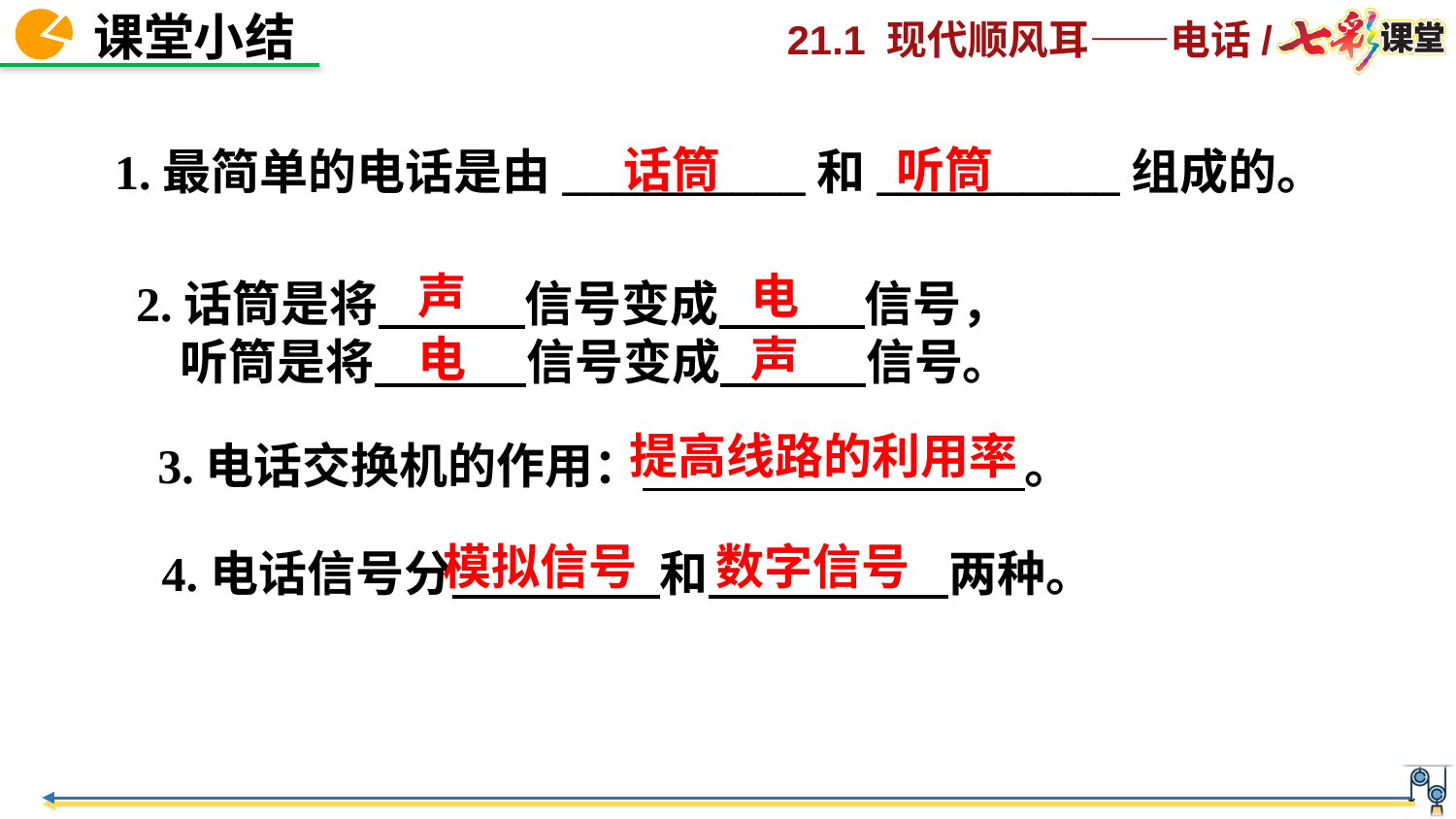

话筒                听筒
1.最简单的电话是由__________和__________组成的。

声                          电
2.话筒是将         　信号变成　　　信号，
   听筒是将    　 　信号变成　　　信号。
电                          声
提高线路的利用率
3.电话交换机的作用：                                   。
模拟信号
数字信号
4.电话信号分                   和                      两种。